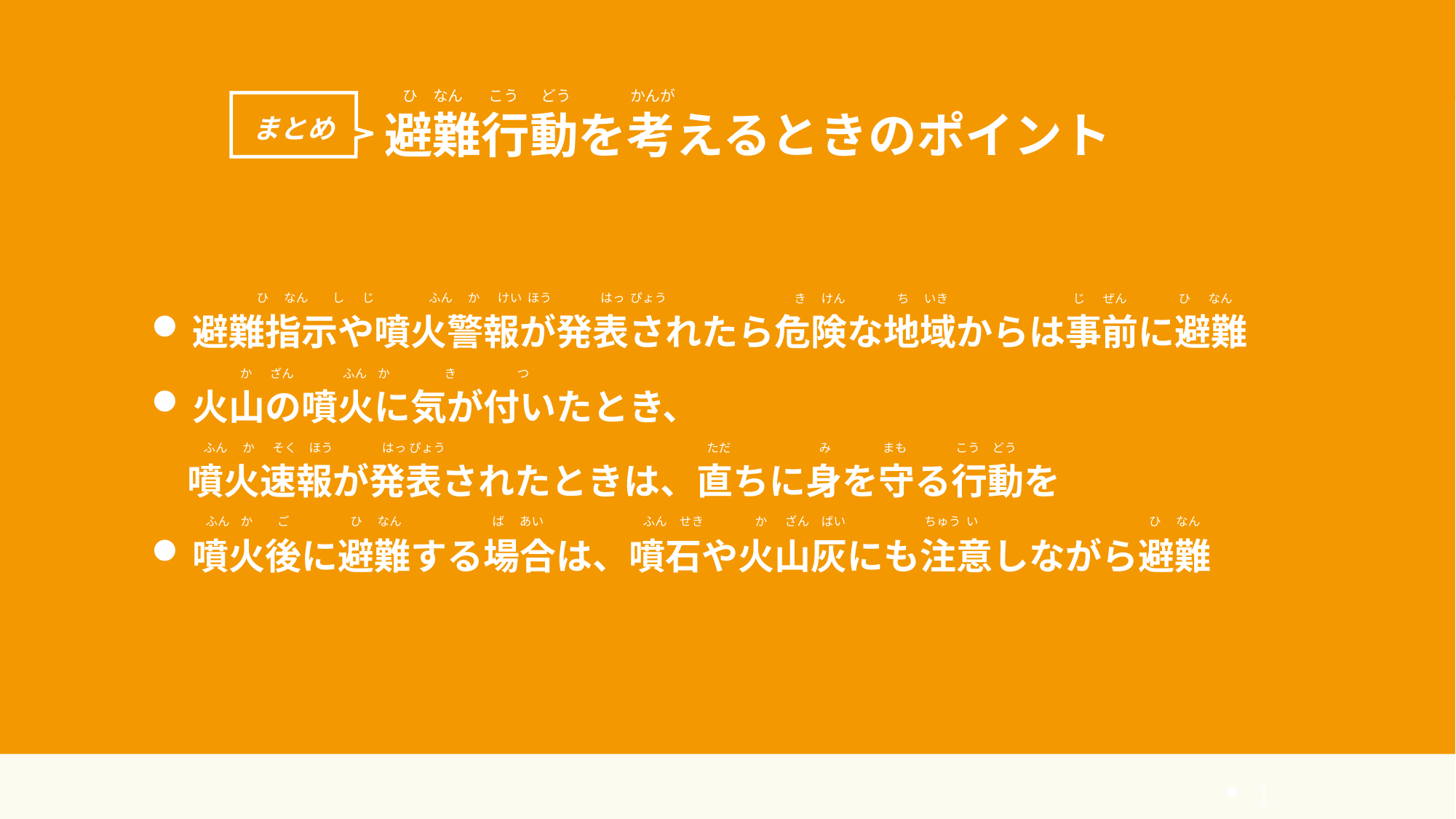

# 避難行動を考えるときのポイント

ひ　なん　   こう  　どう
かんが
まとめ
避難指示や噴火警報が発表されたら危険な地域からは事前に避難
火山の噴火に気が付いたとき、
　噴火速報が発表されたときは、直ちに身を守る行動を
噴火後に避難する場合は、噴石や火山灰にも注意しながら避難
ひ　 なん　　し　  じ　　　　  ふん 　か　  けい  ほう　　　　はっ  ぴょう
き　 けん　　　　 ち　 いき　　　　　　　　　　 じ　  ぜん　　　　 ひ　  なん
 か　  ざん　　　　ふん    か　　　　  き　　　　　つ
ふん　 か　  そく　ほう　　　　はっ ぴょう　　　　　　　　　　　　　　　　　　　　　  ただ　　　　　　　 み　　　　 まも　　　　こう　どう
ふん    か　　ご　　　　　ひ　 なん　　　　　　　  ば　 あい
ふん　せき　　　　 か　  ざん　ばい　　　　　　  ちゅう  い　　　　　　　　　　　　　　ひ 　なん
11